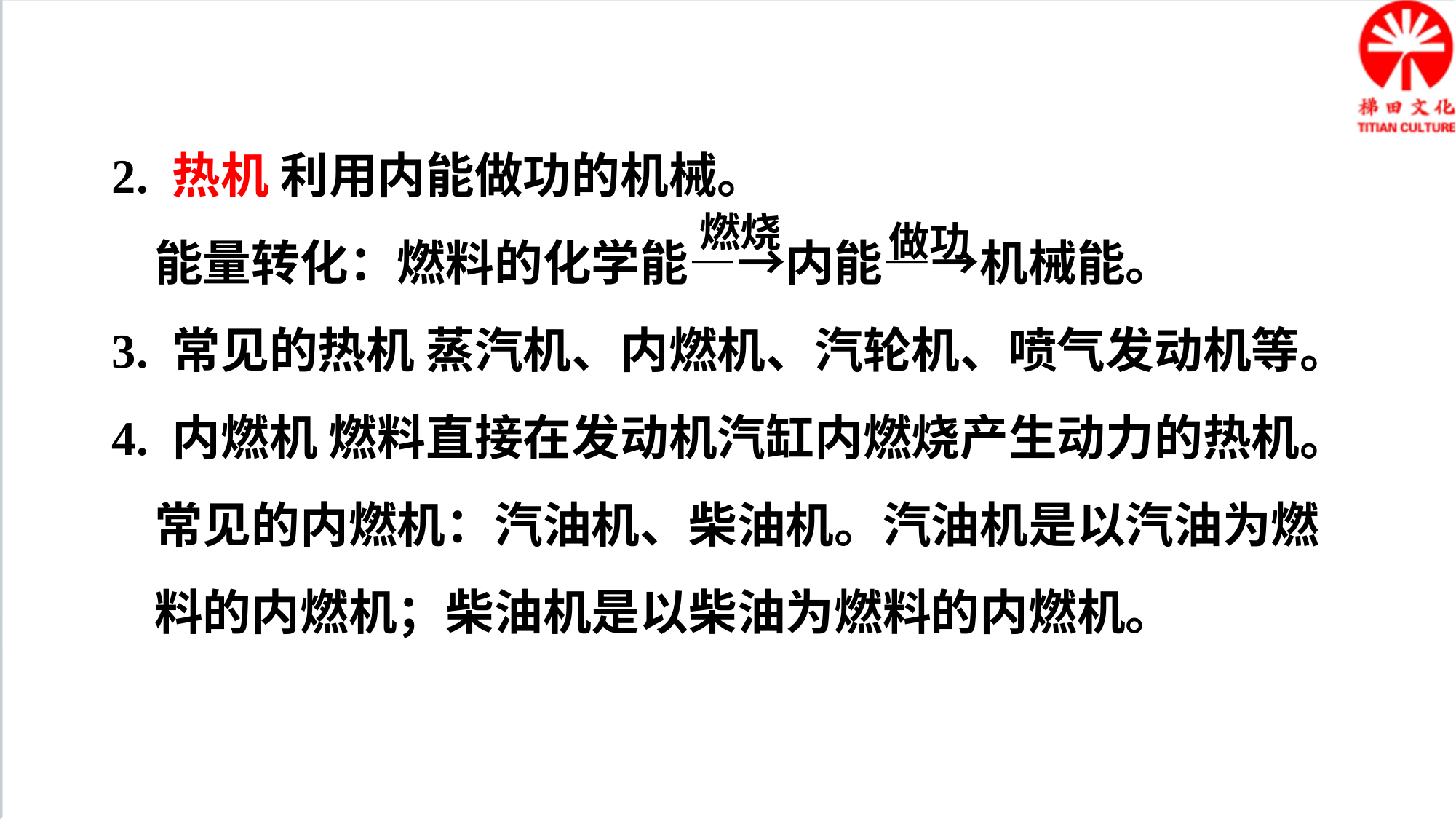

2. 热机 利用内能做功的机械。
能量转化：燃料的化学能—→内能—→机械能。
3. 常见的热机 蒸汽机、内燃机、汽轮机、喷气发动机等。
4. 内燃机 燃料直接在发动机汽缸内燃烧产生动力的热机。
常见的内燃机：汽油机、柴油机。汽油机是以汽油为燃料的内燃机；柴油机是以柴油为燃料的内燃机。
做功
燃烧